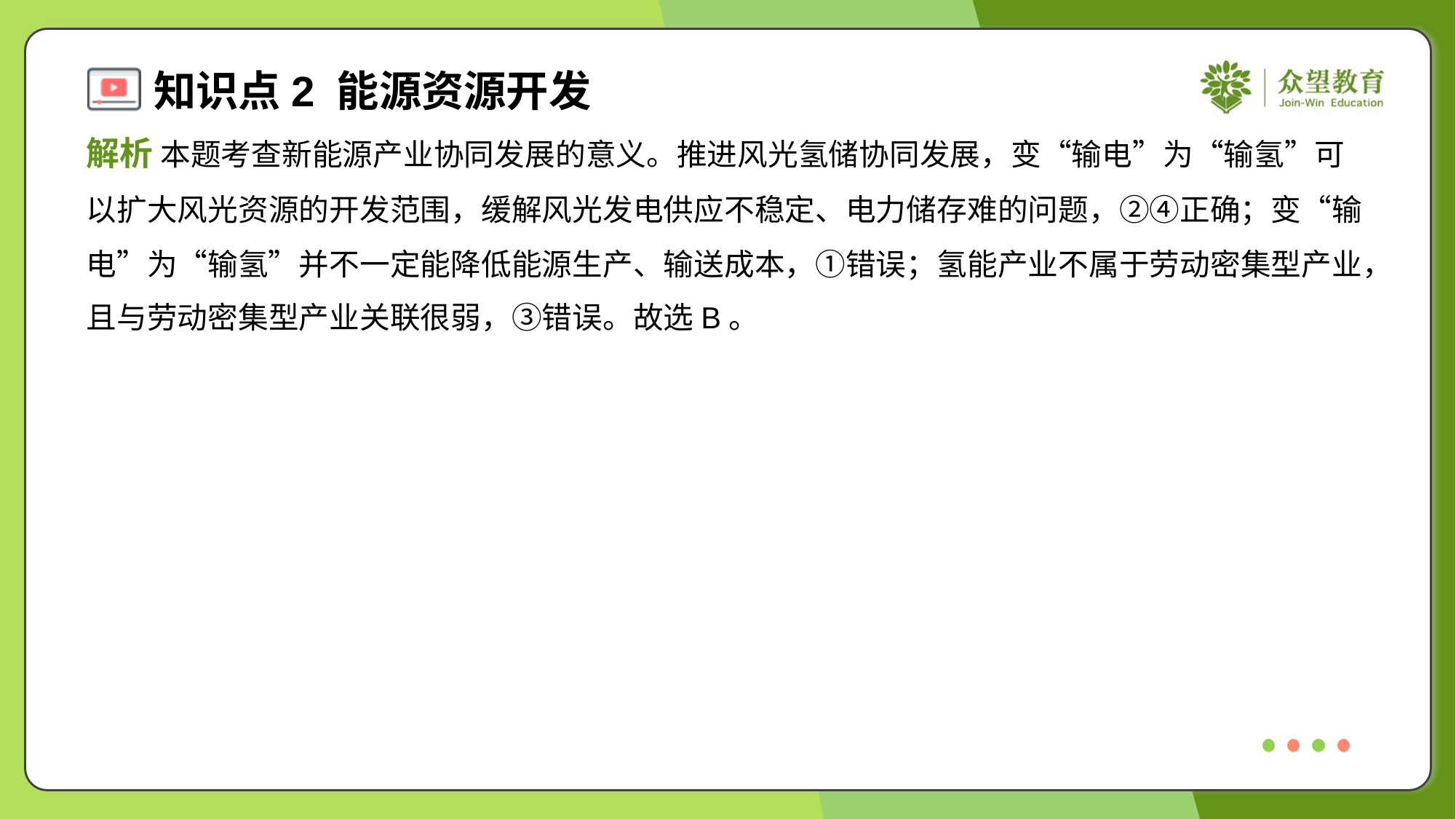

解析 本题考查新能源产业协同发展的意义。推进风光氢储协同发展，变“输电”为“输氢”可
以扩大风光资源的开发范围，缓解风光发电供应不稳定、电力储存难的问题，②④正确；变“输
电”为“输氢”并不一定能降低能源生产、输送成本，①错误；氢能产业不属于劳动密集型产业，
且与劳动密集型产业关联很弱，③错误。故选B。